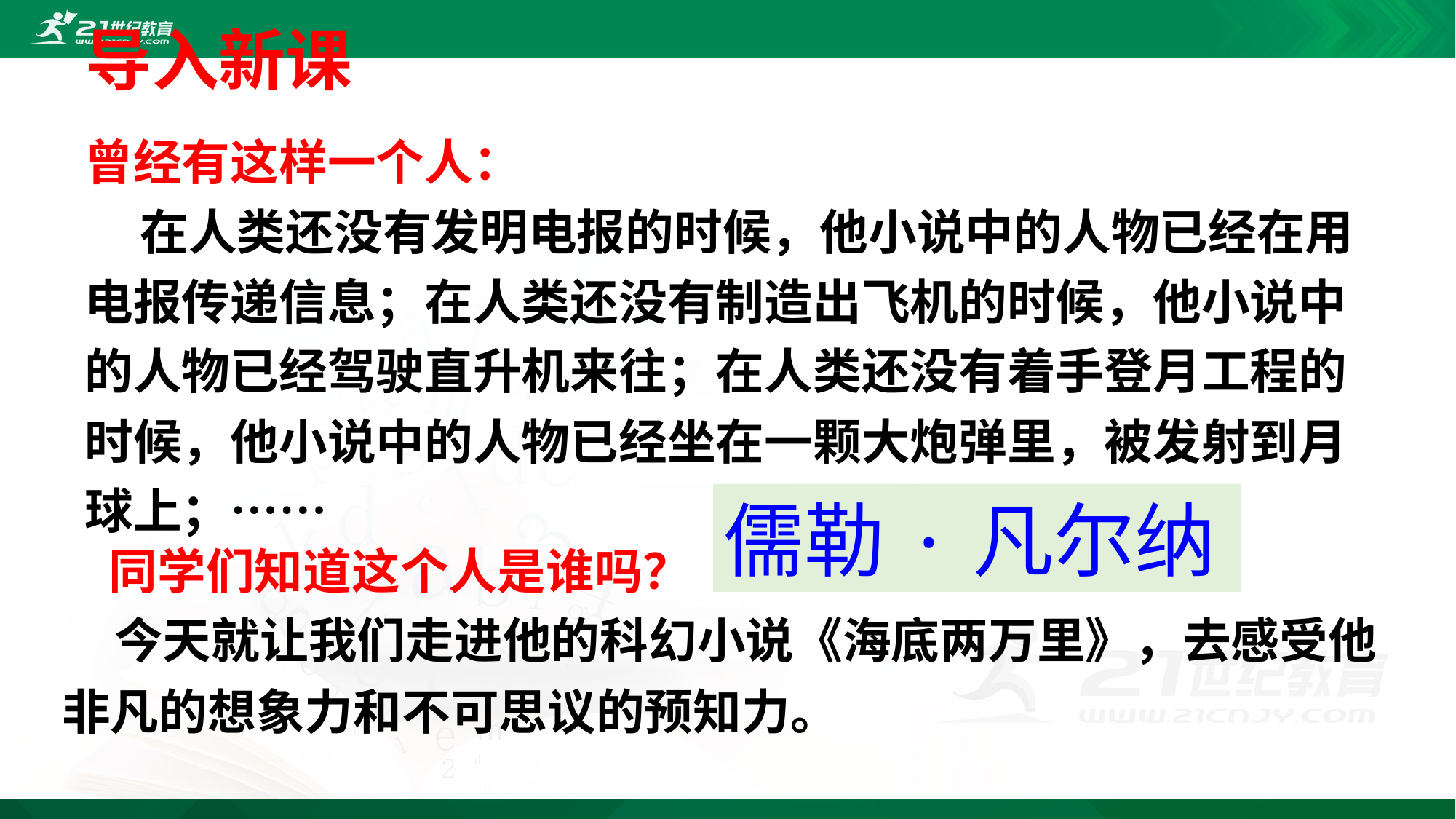

导入新课
曾经有这样一个人：
    在人类还没有发明电报的时候，他小说中的人物已经在用电报传递信息；在人类还没有制造出飞机的时候，他小说中的人物已经驾驶直升机来往；在人类还没有着手登月工程的时候，他小说中的人物已经坐在一颗大炮弹里，被发射到月球上；……
儒勒·凡尔纳
同学们知道这个人是谁吗？
   今天就让我们走进他的科幻小说《海底两万里》，去感受他非凡的想象力和不可思议的预知力。